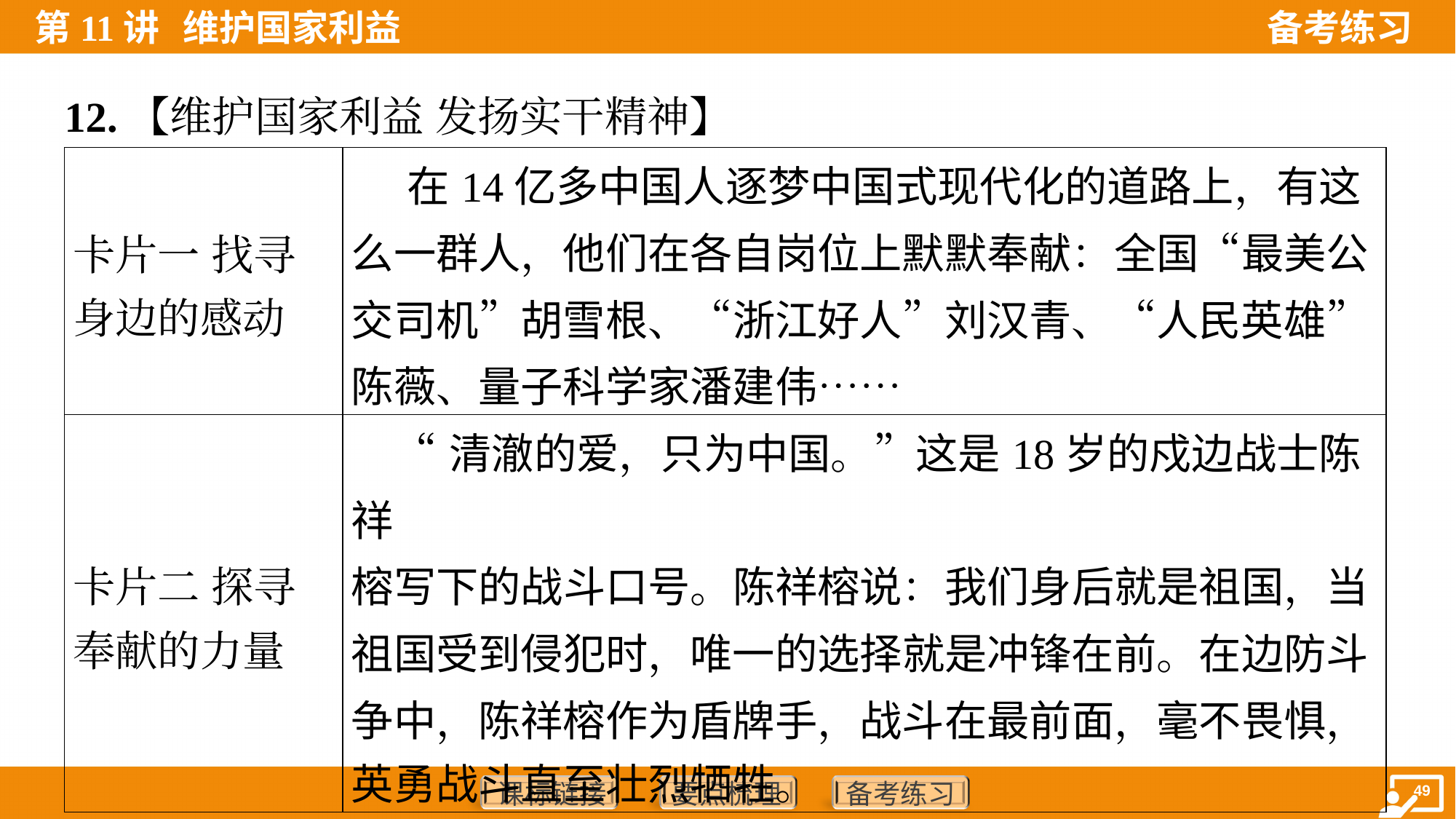

12.【维护国家利益 发扬实干精神】
| 卡片一 找寻 身边的感动 | 在14亿多中国人逐梦中国式现代化的道路上，有这 么一群人，他们在各自岗位上默默奉献：全国“最美公 交司机”胡雪根、“浙江好人”刘汉青、“人民英雄”陈薇、量子科学家潘建伟…… |
| --- | --- |
| 卡片二 探寻 奉献的力量 | “清澈的爱，只为中国。”这是18岁的戍边战士陈祥 榕写下的战斗口号。陈祥榕说：我们身后就是祖国，当 祖国受到侵犯时，唯一的选择就是冲锋在前。在边防斗 争中，陈祥榕作为盾牌手，战斗在最前面，毫不畏惧， 英勇战斗直至壮烈牺牲。 |